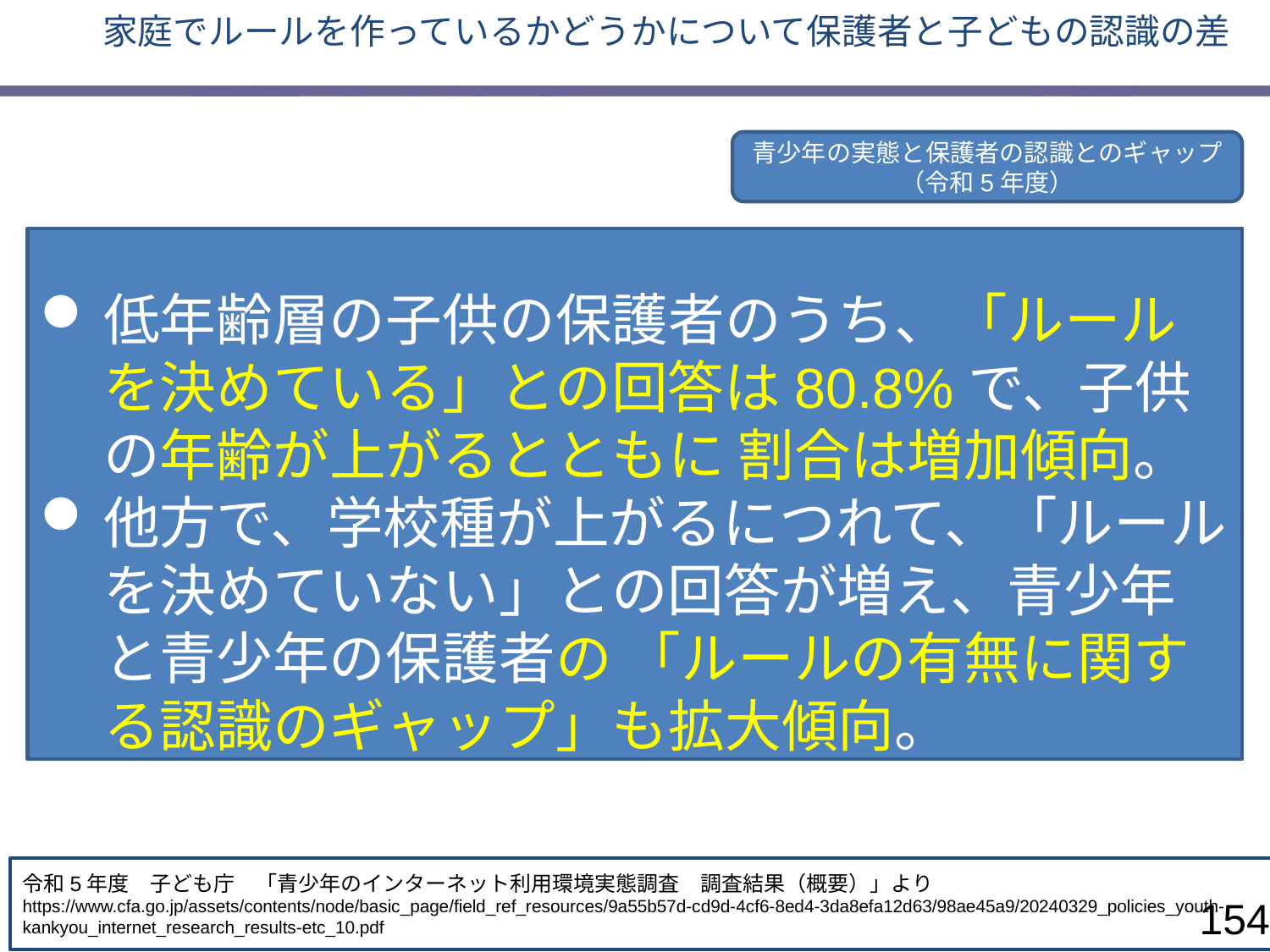

家庭でルールを作っているかどうかについて保護者と子どもの認識の差
青少年の実態と保護者の認識とのギャップ
（令和5年度）

低年齢層の子供の保護者のうち、「ルールを決めている」との回答は80.8%で、子供の年齢が上がるとともに 割合は増加傾向。
他方で、学校種が上がるにつれて、「ルールを決めていない」との回答が増え、青少年と青少年の保護者の 「ルールの有無に関する認識のギャップ」も拡大傾向。
令和5年度　子ども庁　「青少年のインターネット利用環境実態調査　調査結果（概要）」より
https://www.cfa.go.jp/assets/contents/node/basic_page/field_ref_resources/9a55b57d-cd9d-4cf6-8ed4-3da8efa12d63/98ae45a9/20240329_policies_youth-kankyou_internet_research_results-etc_10.pdf
154